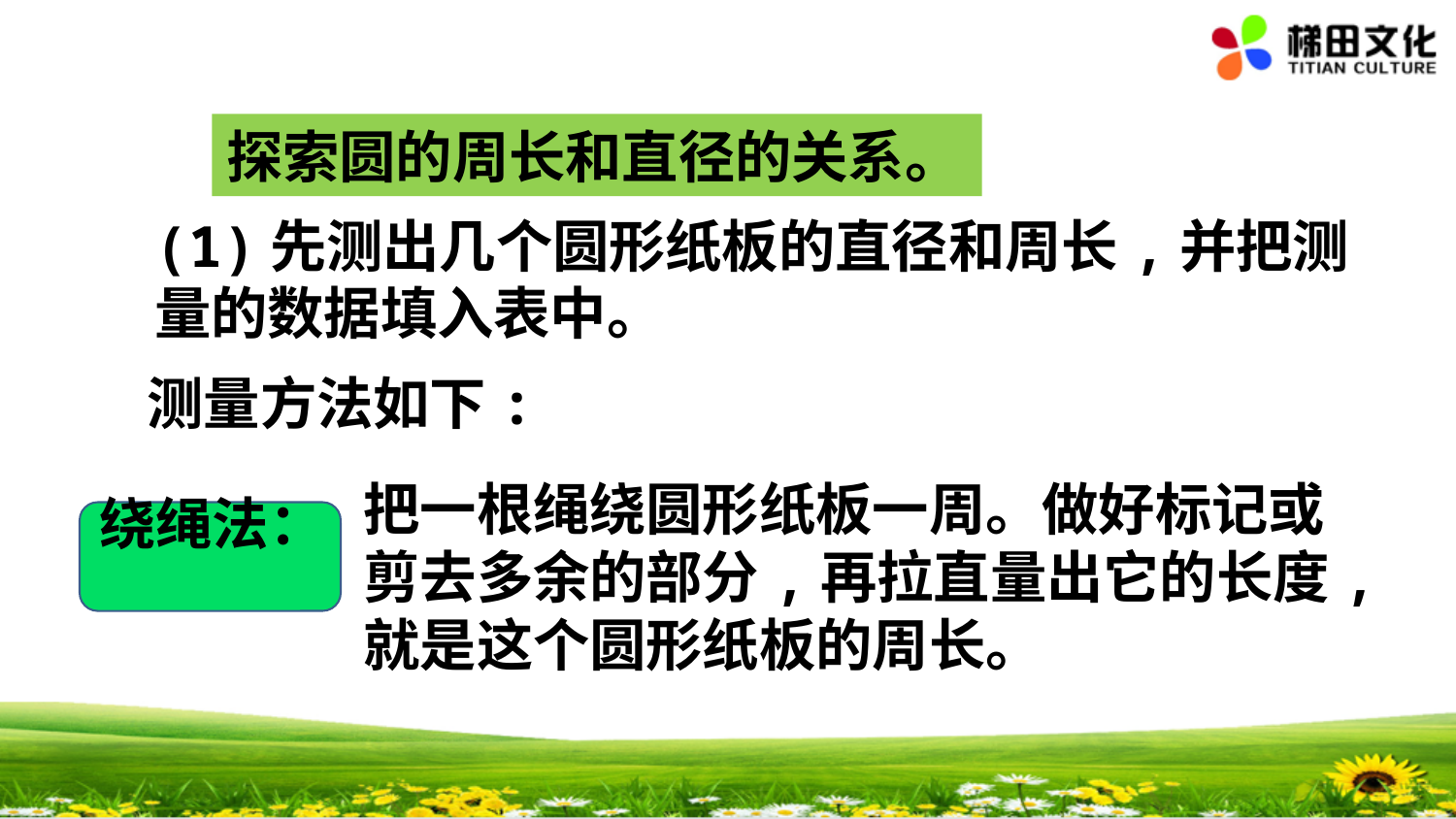

探索圆的周长和直径的关系。
(1)先测出几个圆形纸板的直径和周长,并把测量的数据填入表中。
测量方法如下:
把一根绳绕圆形纸板一周。做好标记或剪去多余的部分,再拉直量出它的长度,就是这个圆形纸板的周长。
绕绳法：